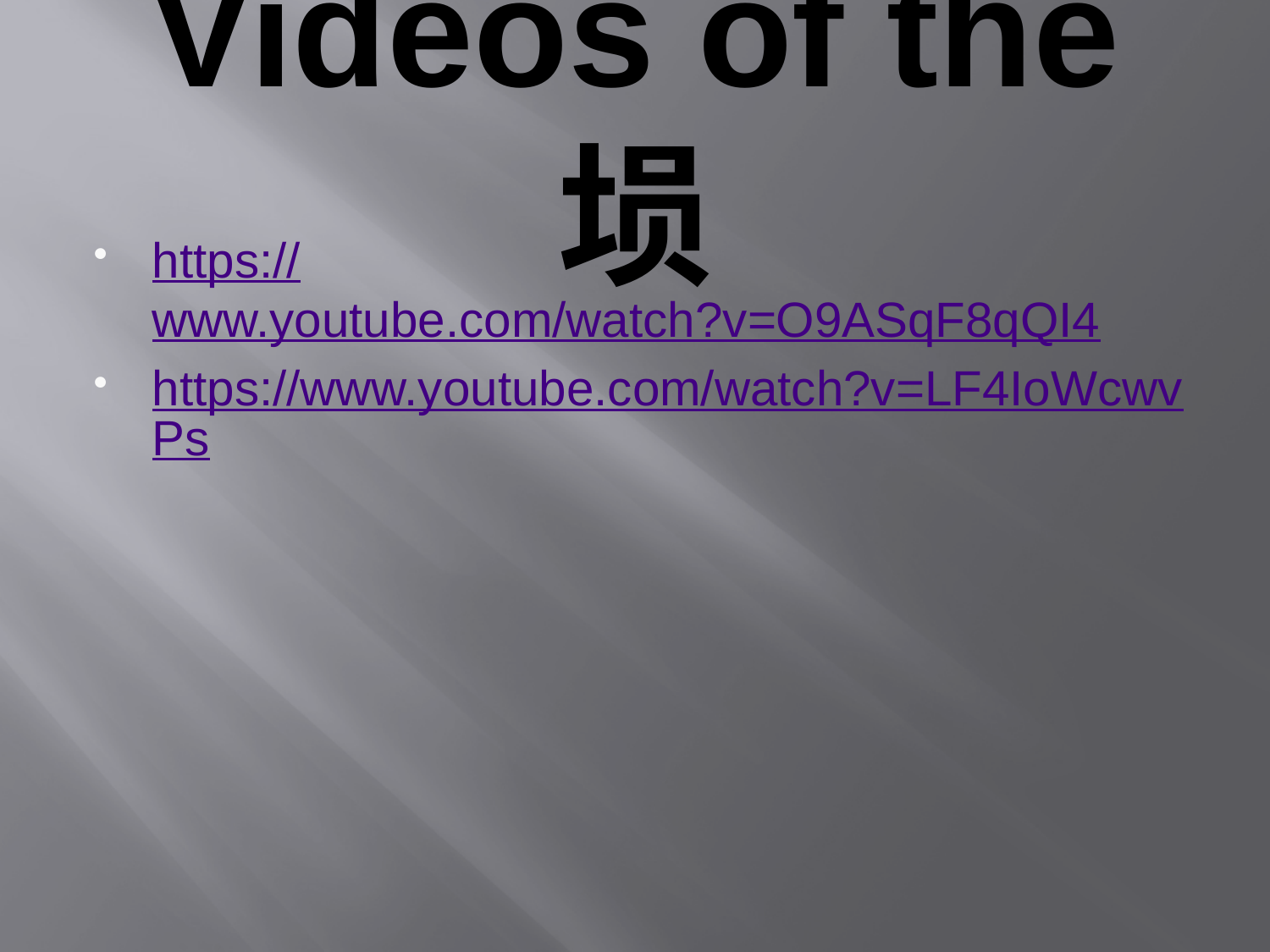

# Videos of the 埙
https://www.youtube.com/watch?v=O9ASqF8qQI4
https://www.youtube.com/watch?v=LF4IoWcwvPs